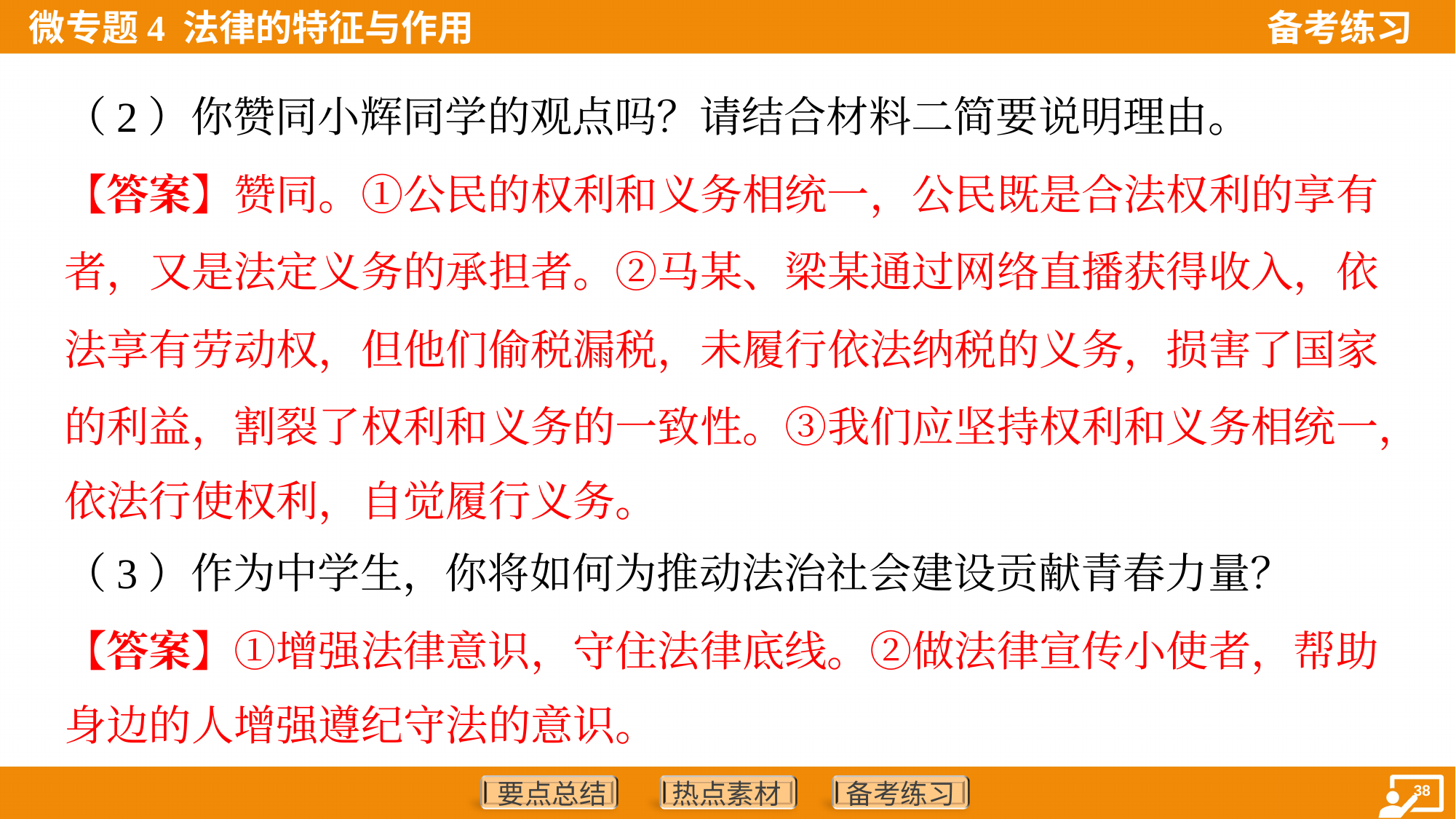

（2）你赞同小辉同学的观点吗？请结合材料二简要说明理由。
【答案】赞同。①公民的权利和义务相统一，公民既是合法权利的享有
者，又是法定义务的承担者。②马某、梁某通过网络直播获得收入，依
法享有劳动权，但他们偷税漏税，未履行依法纳税的义务，损害了国家
的利益，割裂了权利和义务的一致性。③我们应坚持权利和义务相统一，
依法行使权利，自觉履行义务。
（3）作为中学生，你将如何为推动法治社会建设贡献青春力量？
【答案】①增强法律意识，守住法律底线。②做法律宣传小使者，帮助
身边的人增强遵纪守法的意识。